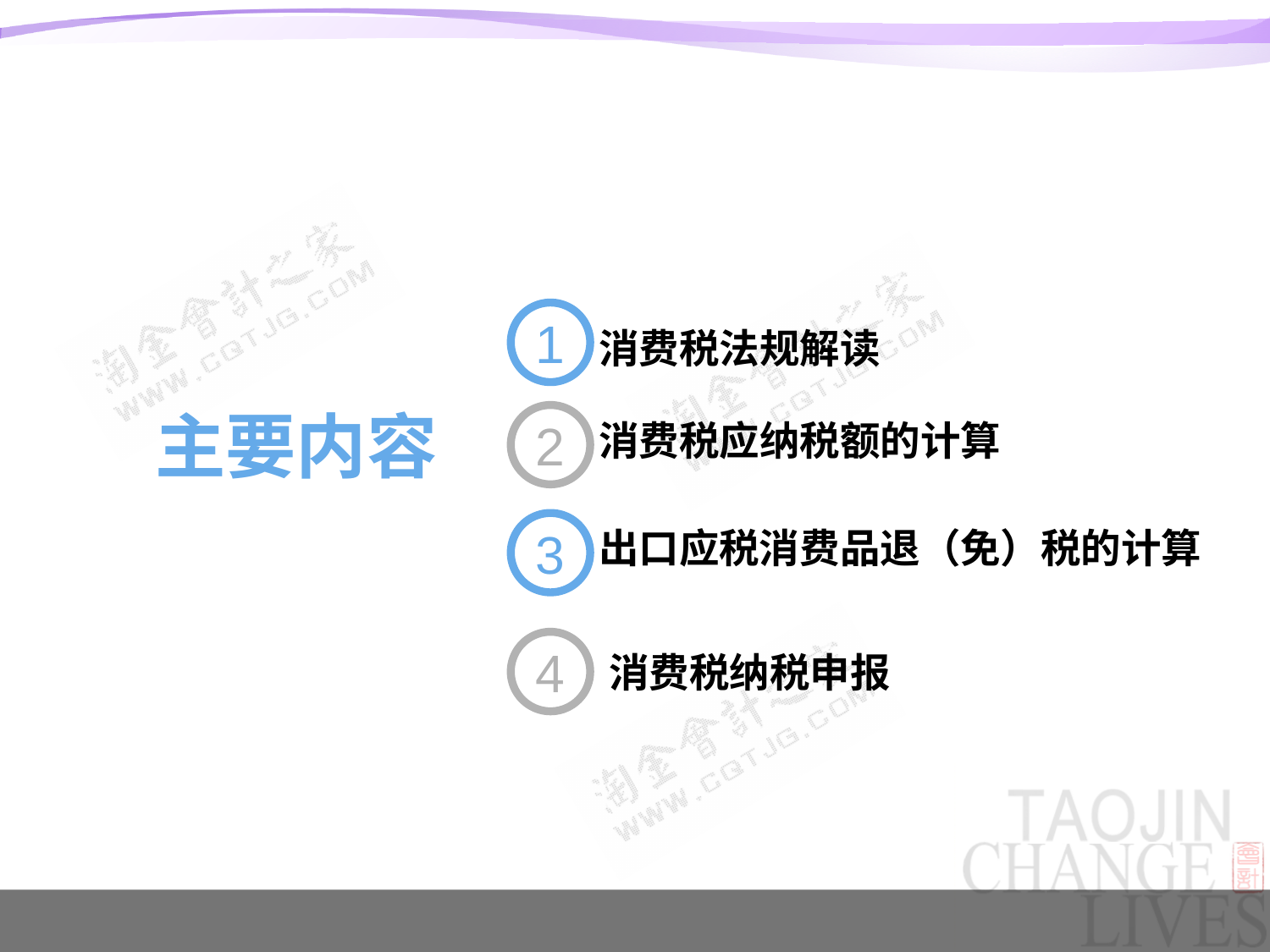

1
消费税法规解读
主要内容
2
消费税应纳税额的计算
3
出口应税消费品退（免）税的计算

4
 消费税纳税申报